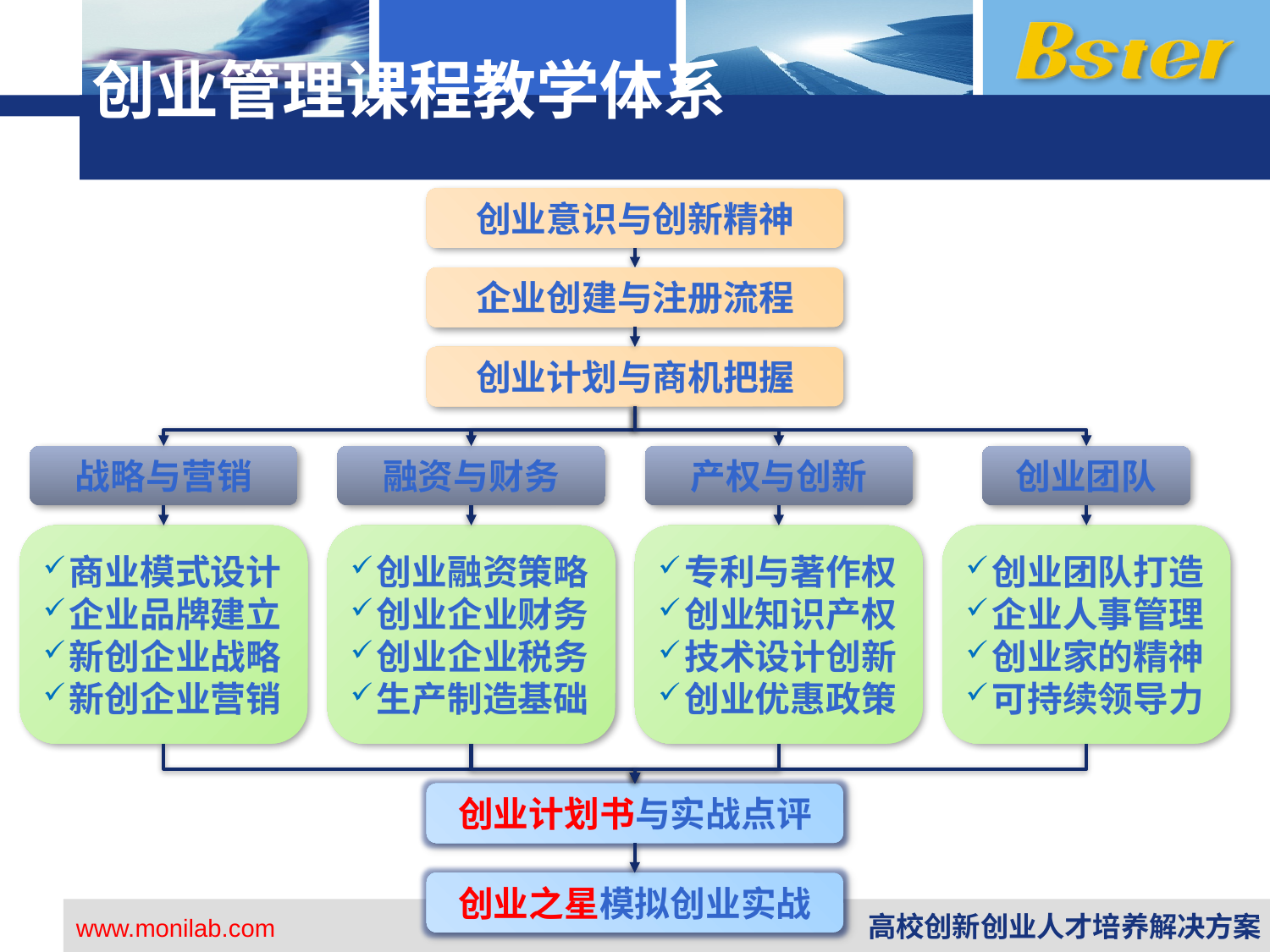

# 创业管理课程教学体系
创业意识与创新精神
企业创建与注册流程
创业计划与商机把握
战略与营销
融资与财务
产权与创新
创业团队
商业模式设计
企业品牌建立
新创企业战略
新创企业营销
创业融资策略
创业企业财务
创业企业税务
生产制造基础
专利与著作权
创业知识产权
技术设计创新
创业优惠政策
创业团队打造
企业人事管理
创业家的精神
可持续领导力
创业计划书与实战点评
创业之星模拟创业实战